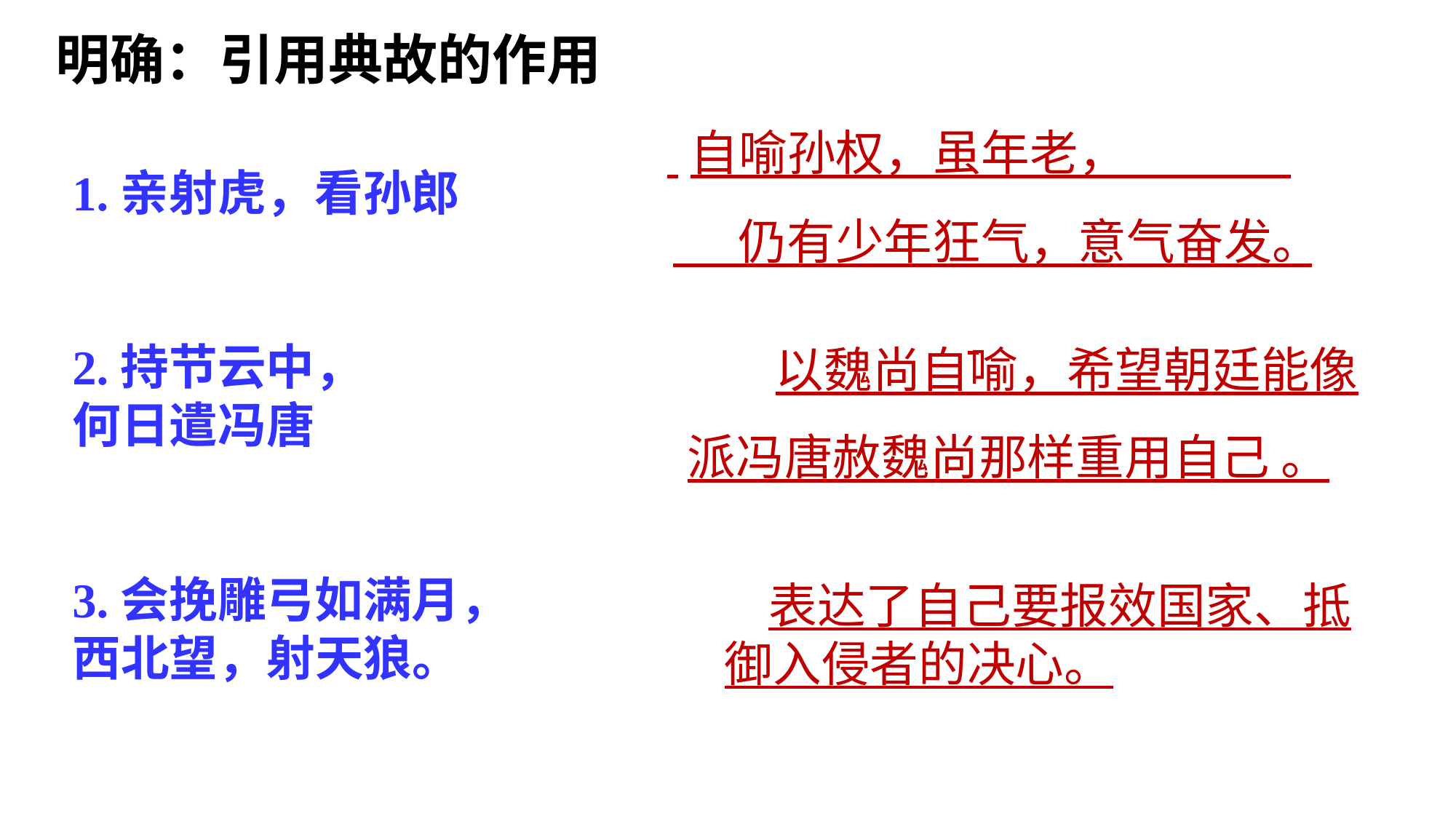

明确：引用典故的作用
  自喻孙权，虽年老，                      仍有少年狂气，意气奋发。
1.亲射虎，看孙郎

2.持节云中，
何日遣冯唐

3.会挽雕弓如满月，
西北望，射天狼。

       以魏尚自喻，希望朝廷能像派冯唐赦魏尚那样重用自己 。
   表达了自己要报效国家、抵御入侵者的决心。